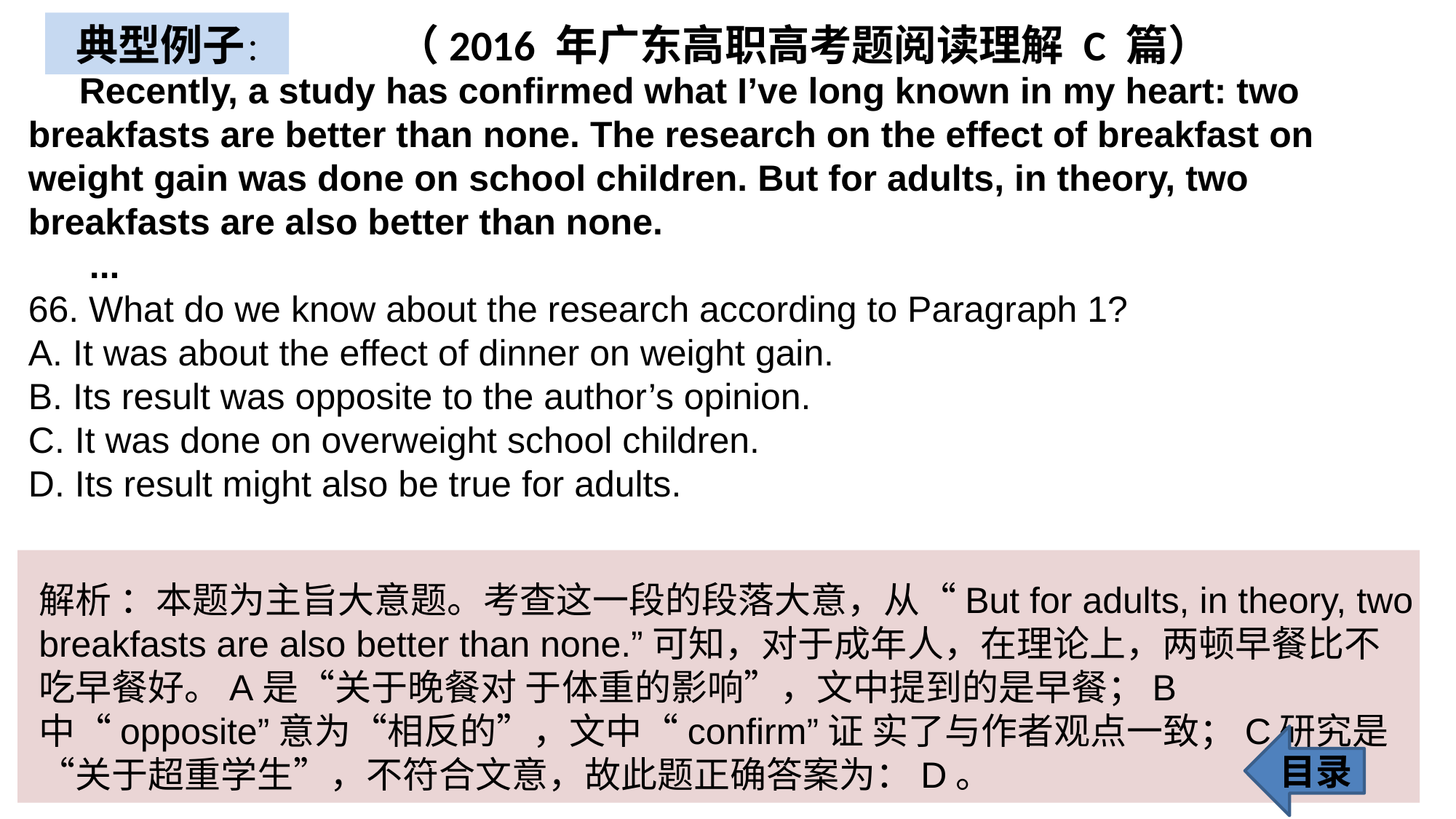

典型例子：
（2016 年广东高职高考题阅读理解 C 篇）
     Recently, a study has confirmed what I’ve long known in my heart: two breakfasts are better than none. The research on the effect of breakfast on weight gain was done on school children. But for adults, in theory, two breakfasts are also better than none.
      ...
66. What do we know about the research according to Paragraph 1?
A. It was about the effect of dinner on weight gain.
B. Its result was opposite to the author’s opinion.
C. It was done on overweight school children.
D. Its result might also be true for adults.

解析 ：本题为主旨大意题。考查这一段的段落大意，从“But for adults, in theory, two breakfasts are also better than none.”可知，对于成年人，在理论上，两顿早餐比不吃早餐好。A是“关于晚餐对 于体重的影响”，文中提到的是早餐；B中“opposite”意为“相反的”，文中“confirm”证 实了与作者观点一致；C研究是“关于超重学生”，不符合文意，故此题正确答案为：D。
目录
10